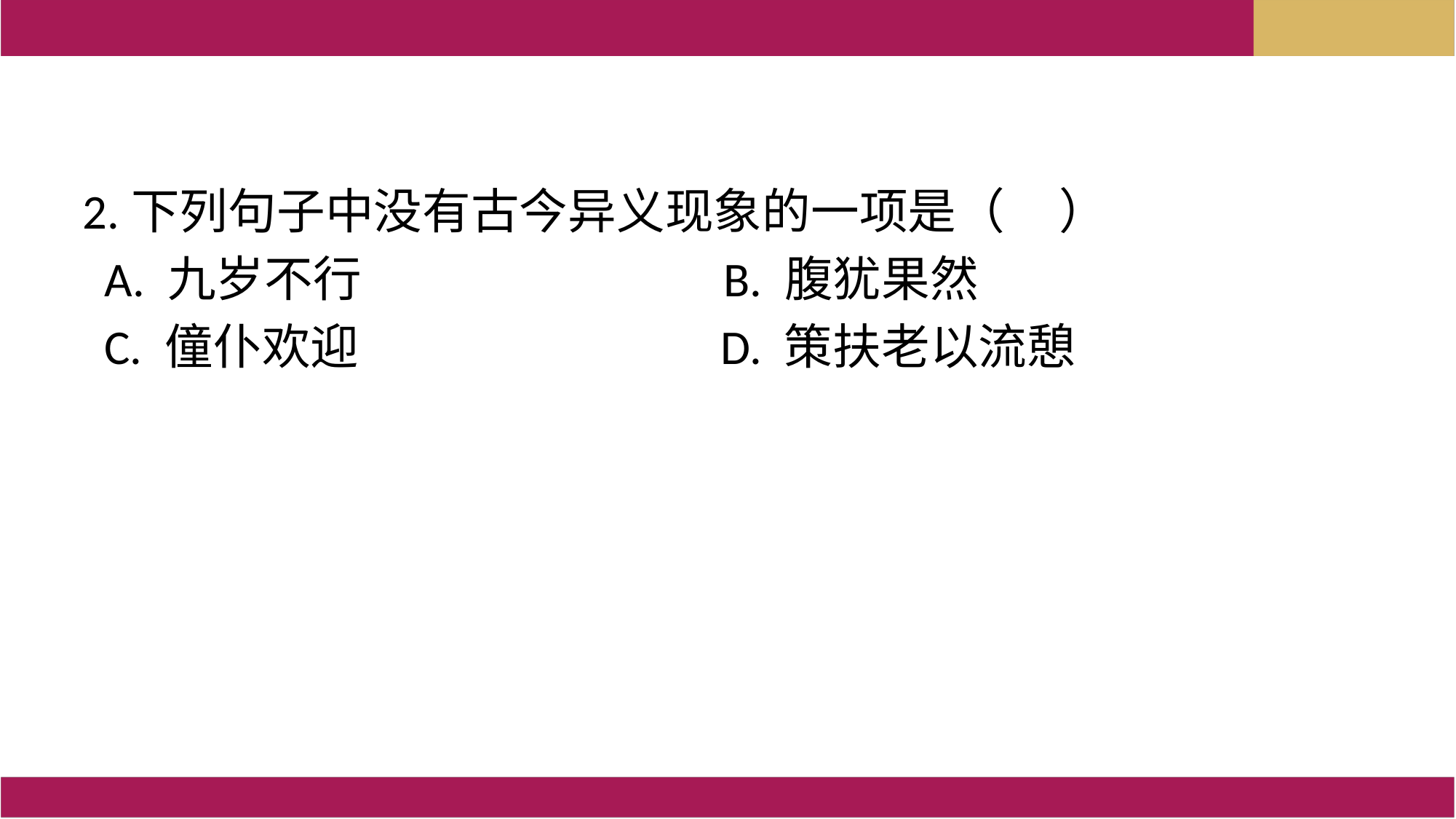

2.下列句子中没有古今异义现象的一项是（    ）
  A. 九岁不行                          B. 腹犹果然
  C. 僮仆欢迎                          D. 策扶老以流憩